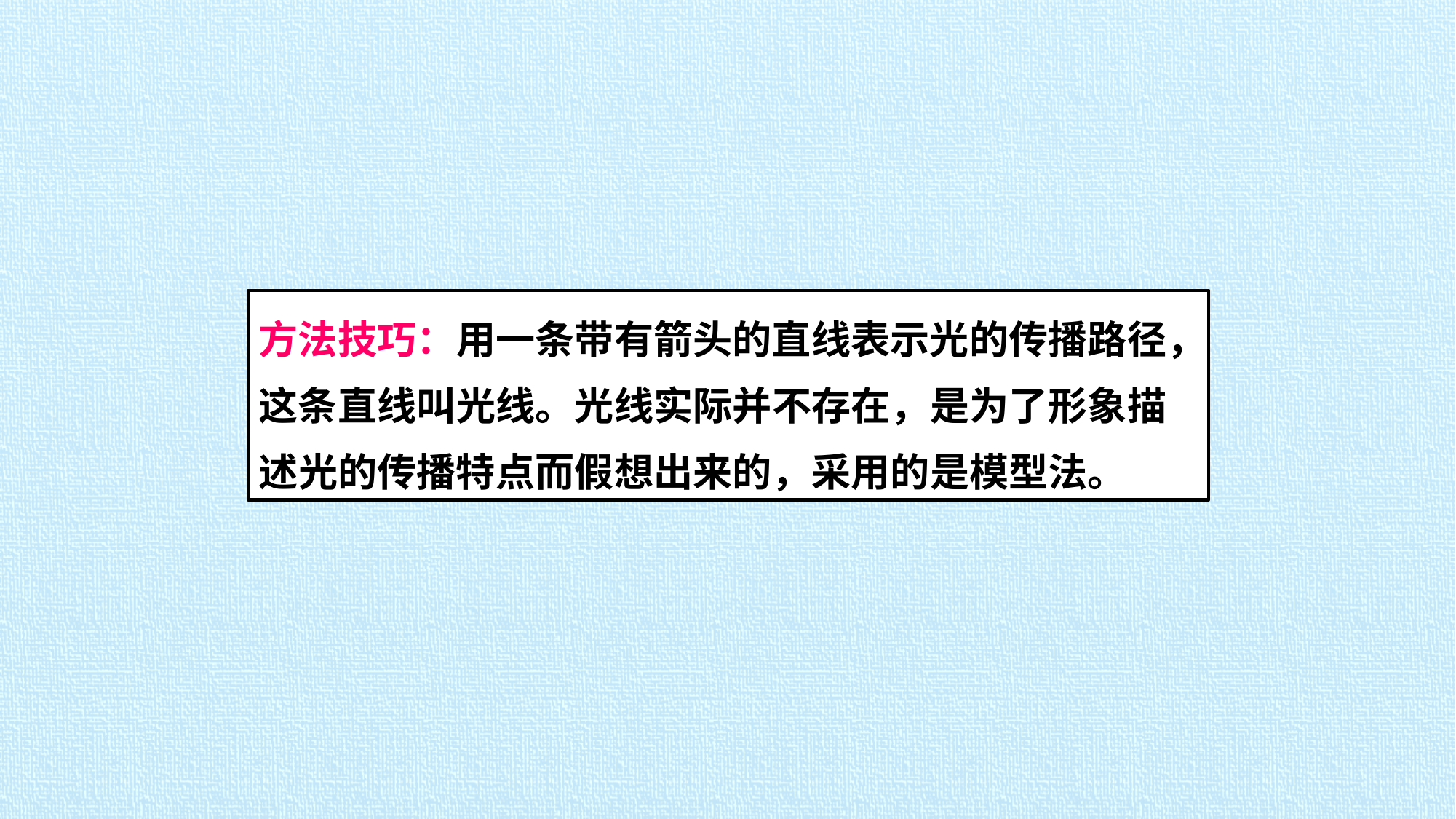

方法技巧：用一条带有箭头的直线表示光的传播路径，这条直线叫光线。光线实际并不存在，是为了形象描述光的传播特点而假想出来的，采用的是模型法。